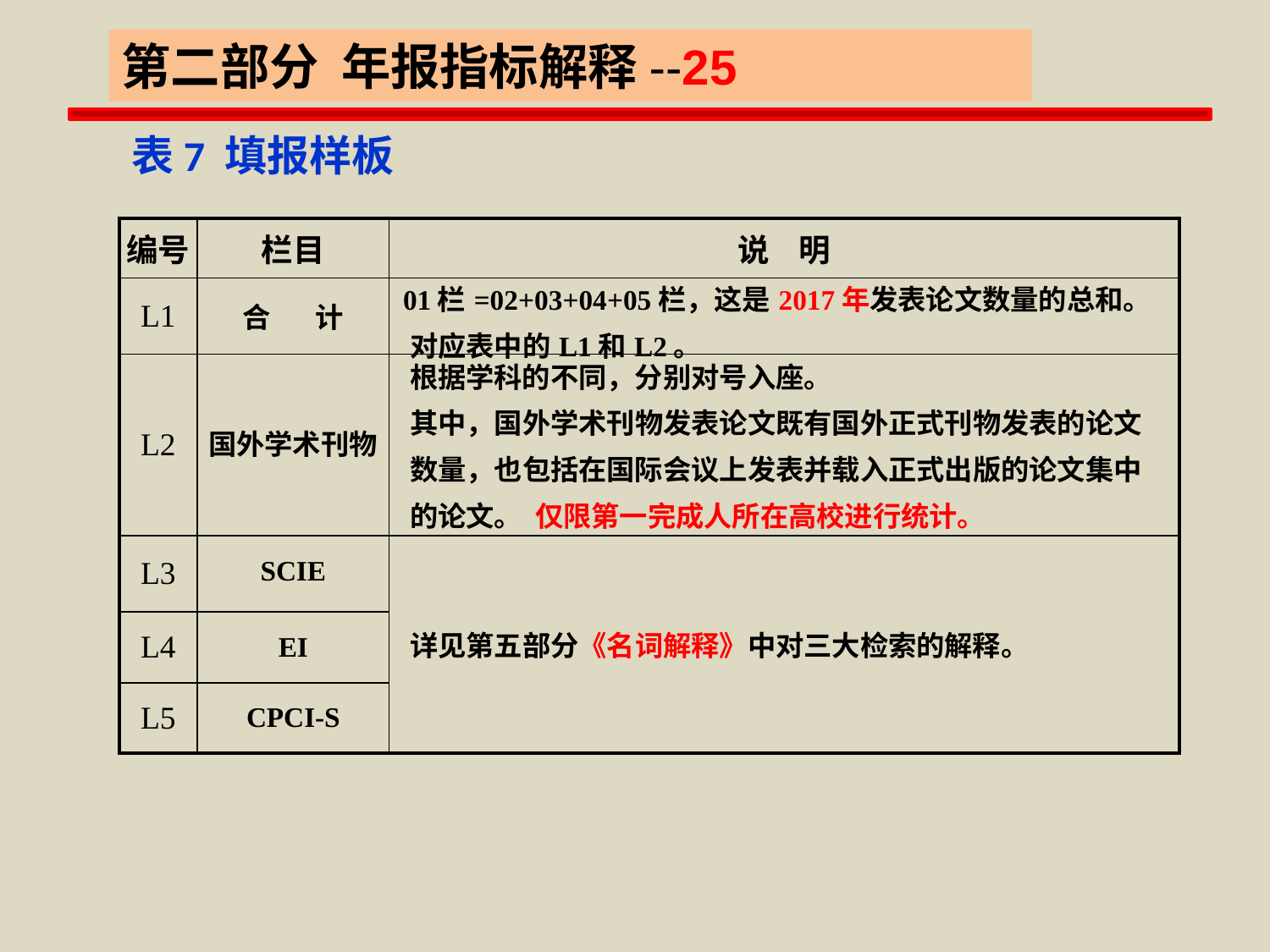

第二部分  年报指标解释--25

  表7 填报样板
| 编号 | 栏目 | 说 明 |
| --- | --- | --- |
| L1 | 合 计 | 01栏=02+03+04+05栏，这是2017年发表论文数量的总和。 对应表中的L1和L2。 |
| L2 | 国外学术刊物 | 根据学科的不同，分别对号入座。 其中，国外学术刊物发表论文既有国外正式刊物发表的论文 数量，也包括在国际会议上发表并载入正式出版的论文集中 的论文。 仅限第一完成人所在高校进行统计。 |
| L3 | SCIE | 详见第五部分《名词解释》中对三大检索的解释。 |
| L4 | EI |  |
| L5 | CPCI-S |  |